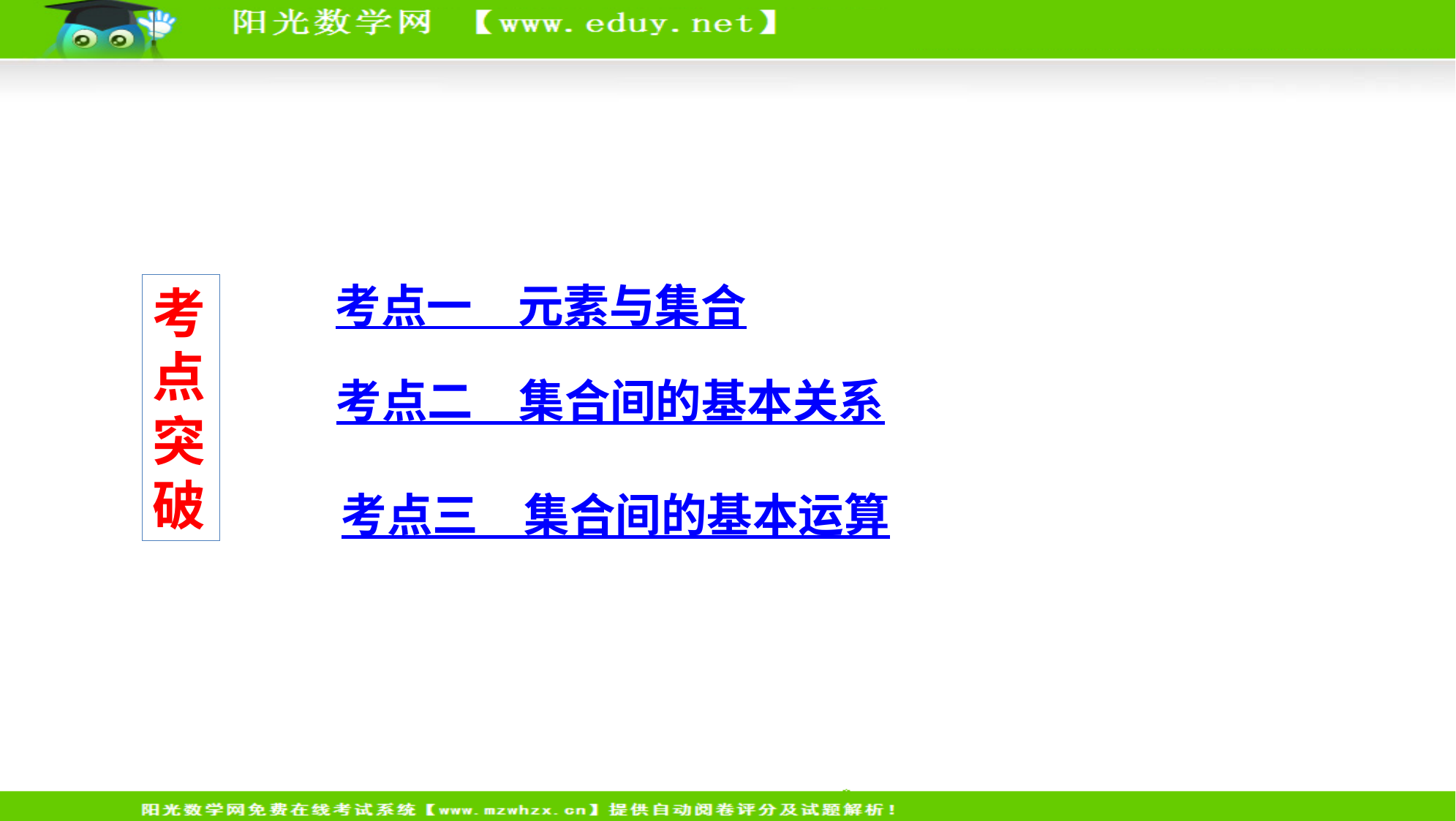

考点一　元素与集合
考点突破
考点二　集合间的基本关系
考点三　集合间的基本运算